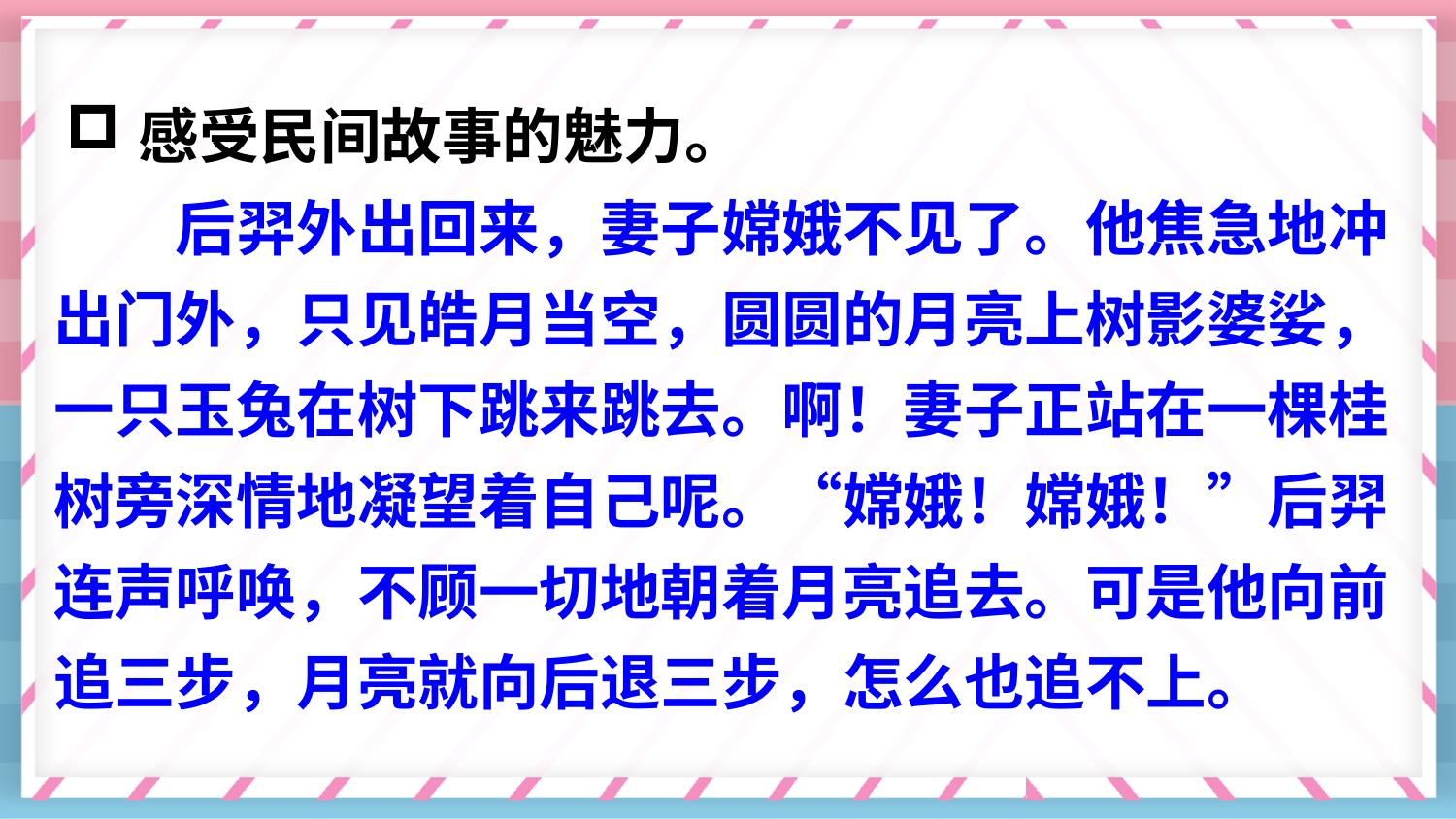

感受民间故事的魅力。
　　后羿外出回来，妻子嫦娥不见了。他焦急地冲出门外，只见皓月当空，圆圆的月亮上树影婆娑，一只玉兔在树下跳来跳去。啊！妻子正站在一棵桂树旁深情地凝望着自己呢。“嫦娥！嫦娥！”后羿连声呼唤，不顾一切地朝着月亮追去。可是他向前追三步，月亮就向后退三步，怎么也追不上。